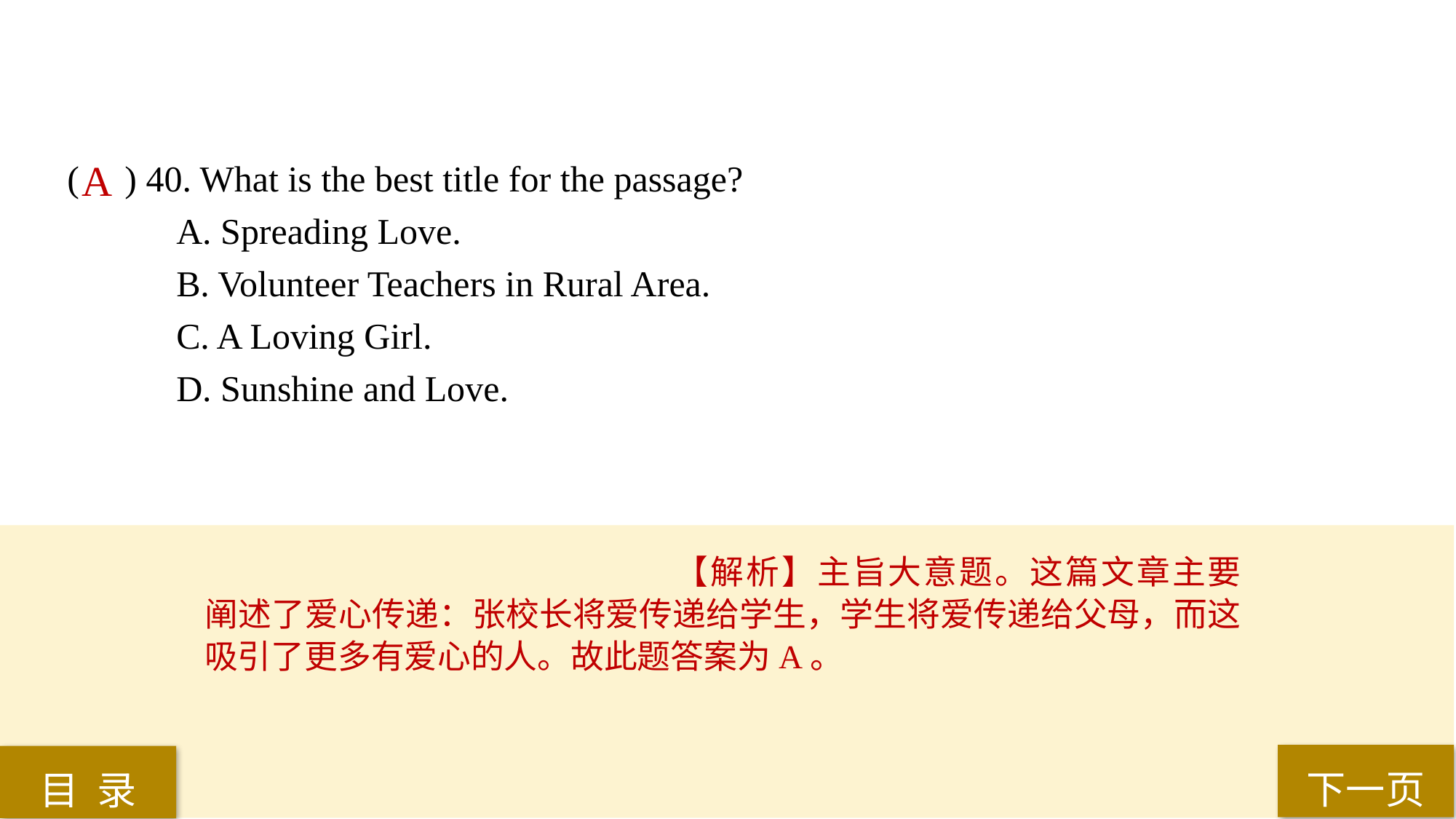

(     ) 40. What is the best title for the passage?
A. Spreading Love.
B. Volunteer Teachers in Rural Area.
C. A Loving Girl.
D. Sunshine and Love.
A
【解析】主旨大意题。这篇文章主要阐述了爱心传递：张校长将爱传递给学生，学生将爱传递给父母，而这吸引了更多有爱心的人。故此题答案为A。